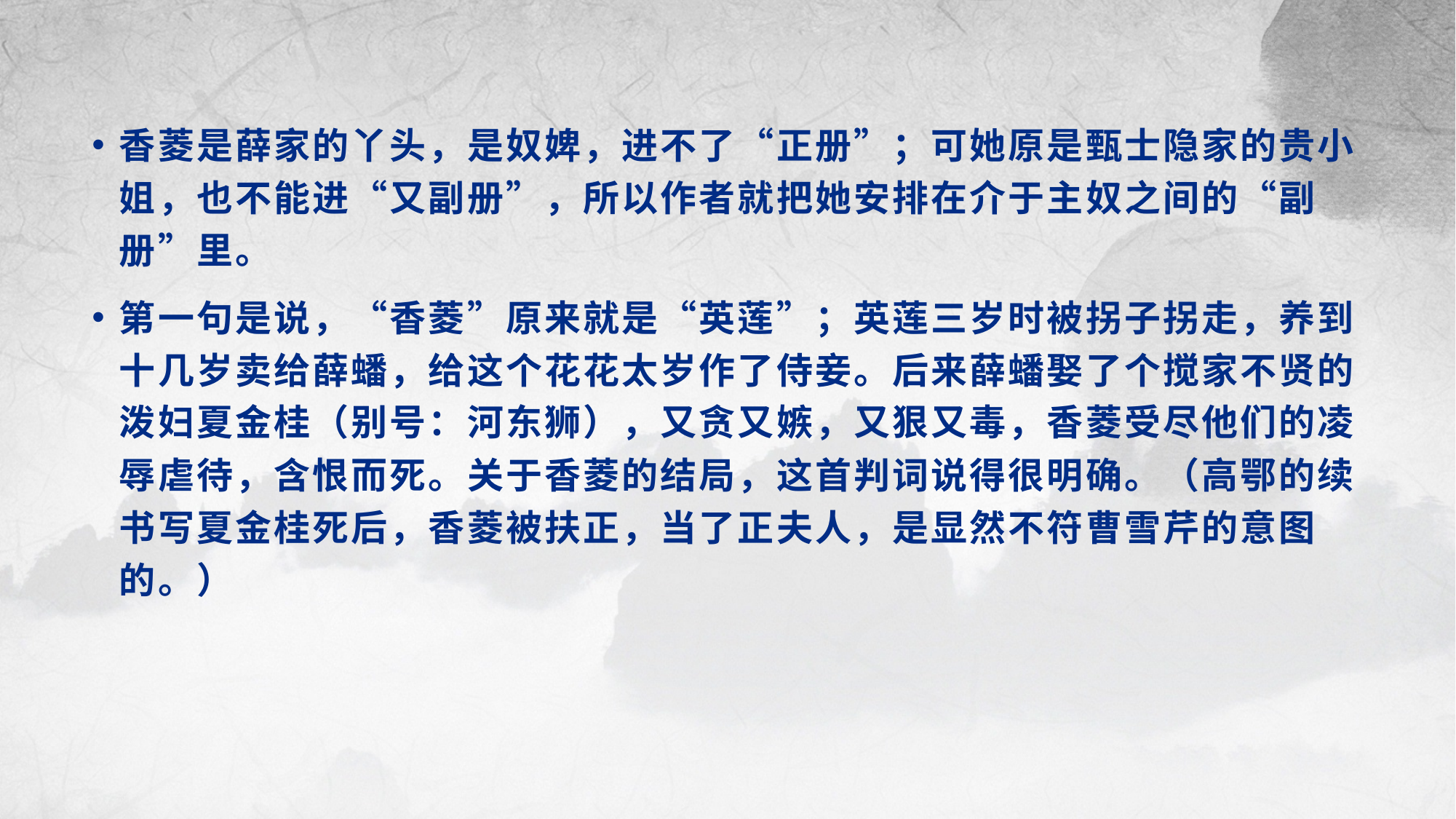

香菱是薛家的丫头，是奴婢，进不了“正册”；可她原是甄士隐家的贵小姐，也不能进“又副册”，所以作者就把她安排在介于主奴之间的“副册”里。
第一句是说，“香菱”原来就是“英莲”；英莲三岁时被拐子拐走，养到十几岁卖给薛蟠，给这个花花太岁作了侍妾。后来薛蟠娶了个搅家不贤的泼妇夏金桂（别号：河东狮），又贪又嫉，又狠又毒，香菱受尽他们的凌辱虐待，含恨而死。关于香菱的结局，这首判词说得很明确。（高鄂的续书写夏金桂死后，香菱被扶正，当了正夫人，是显然不符曹雪芹的意图的。）